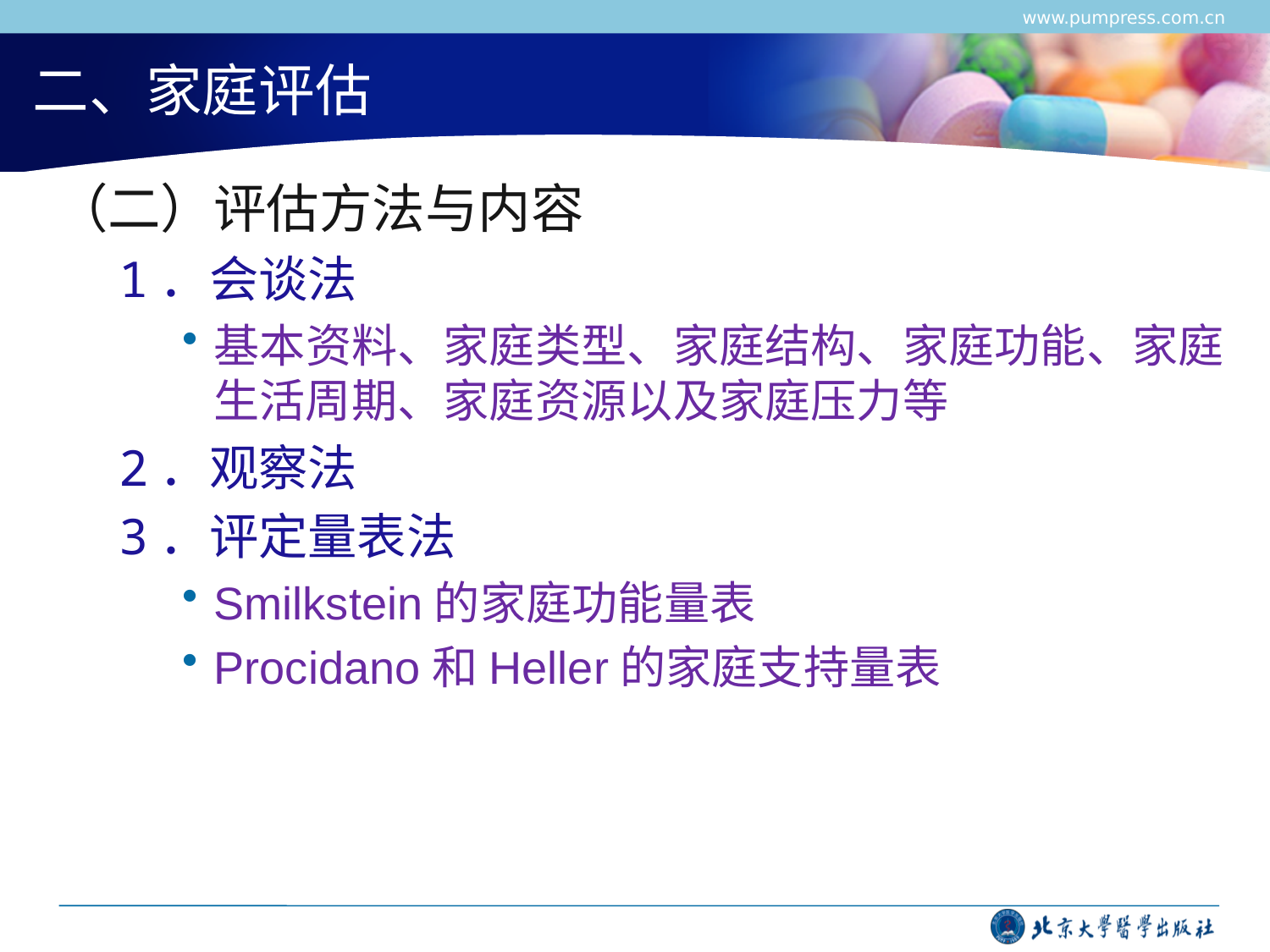

www.pumpress.com.cn
# 二、家庭评估
（二）评估方法与内容
1．会谈法
基本资料、家庭类型、家庭结构、家庭功能、家庭生活周期、家庭资源以及家庭压力等
2．观察法
3．评定量表法
Smilkstein的家庭功能量表
Procidano和Heller的家庭支持量表